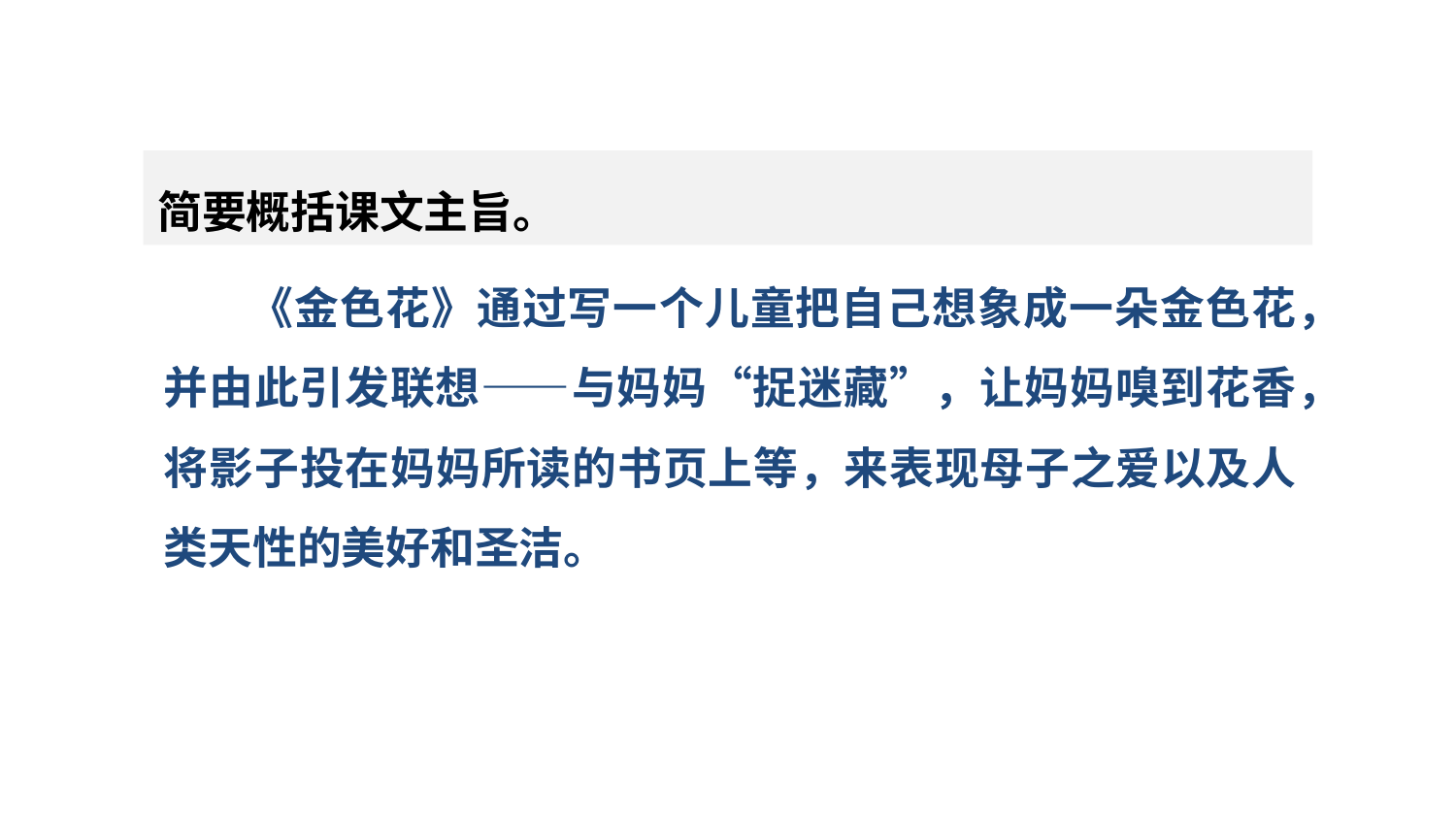

课文整体感知
简要概括课文主旨。
《金色花》通过写一个儿童把自己想象成一朵金色花，并由此引发联想——与妈妈“捉迷藏”，让妈妈嗅到花香，将影子投在妈妈所读的书页上等，来表现母子之爱以及人类天性的美好和圣洁。